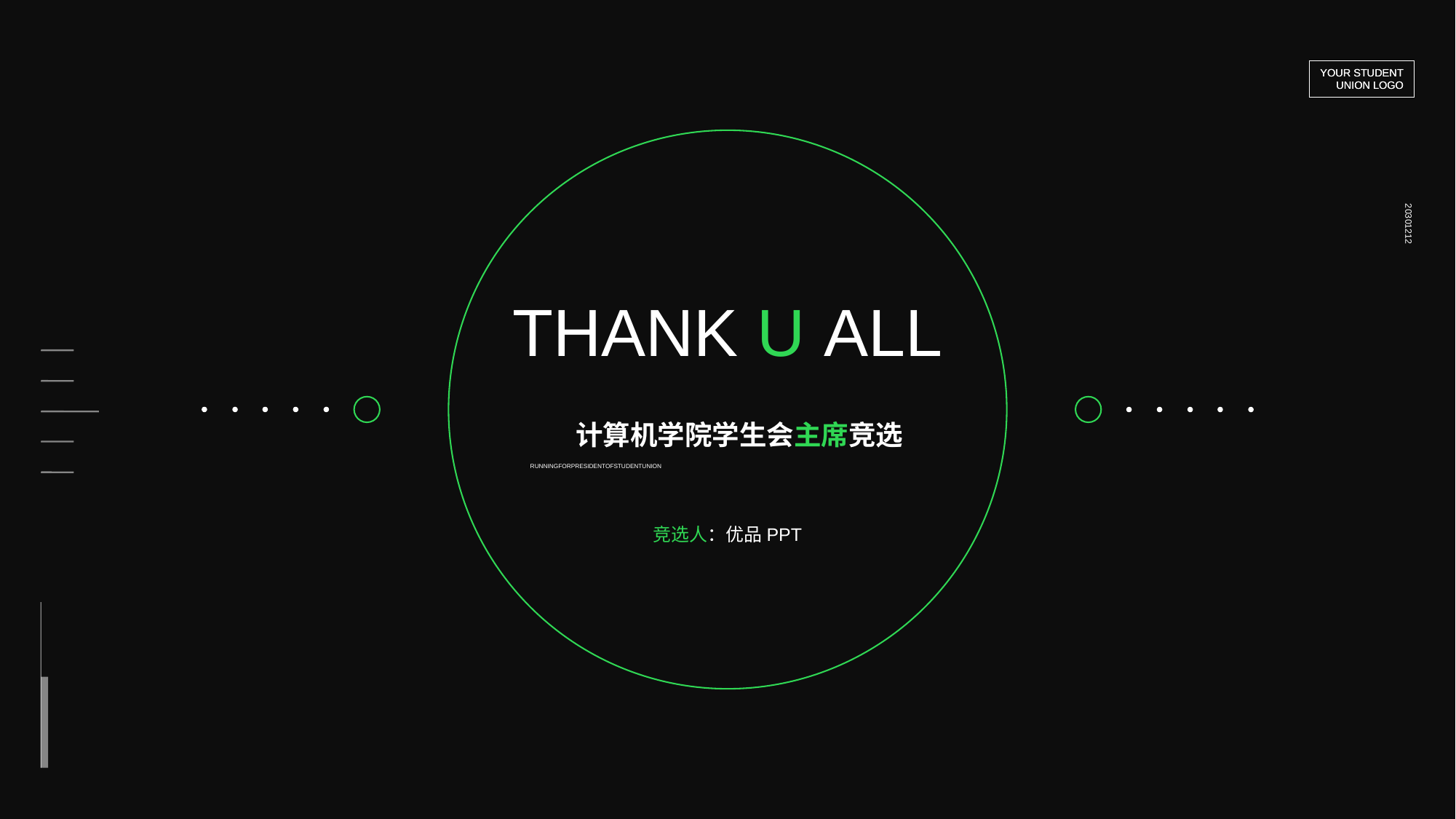

YOUR STUDENT
UNION LOGO
YOUR STUDENT
UNION LOGO

20301212
THANK U ALL
计算机学院学生会主席竞选
RUNNINGFORPRESIDENTOFSTUDENTUNION

竞选人：优品PPT